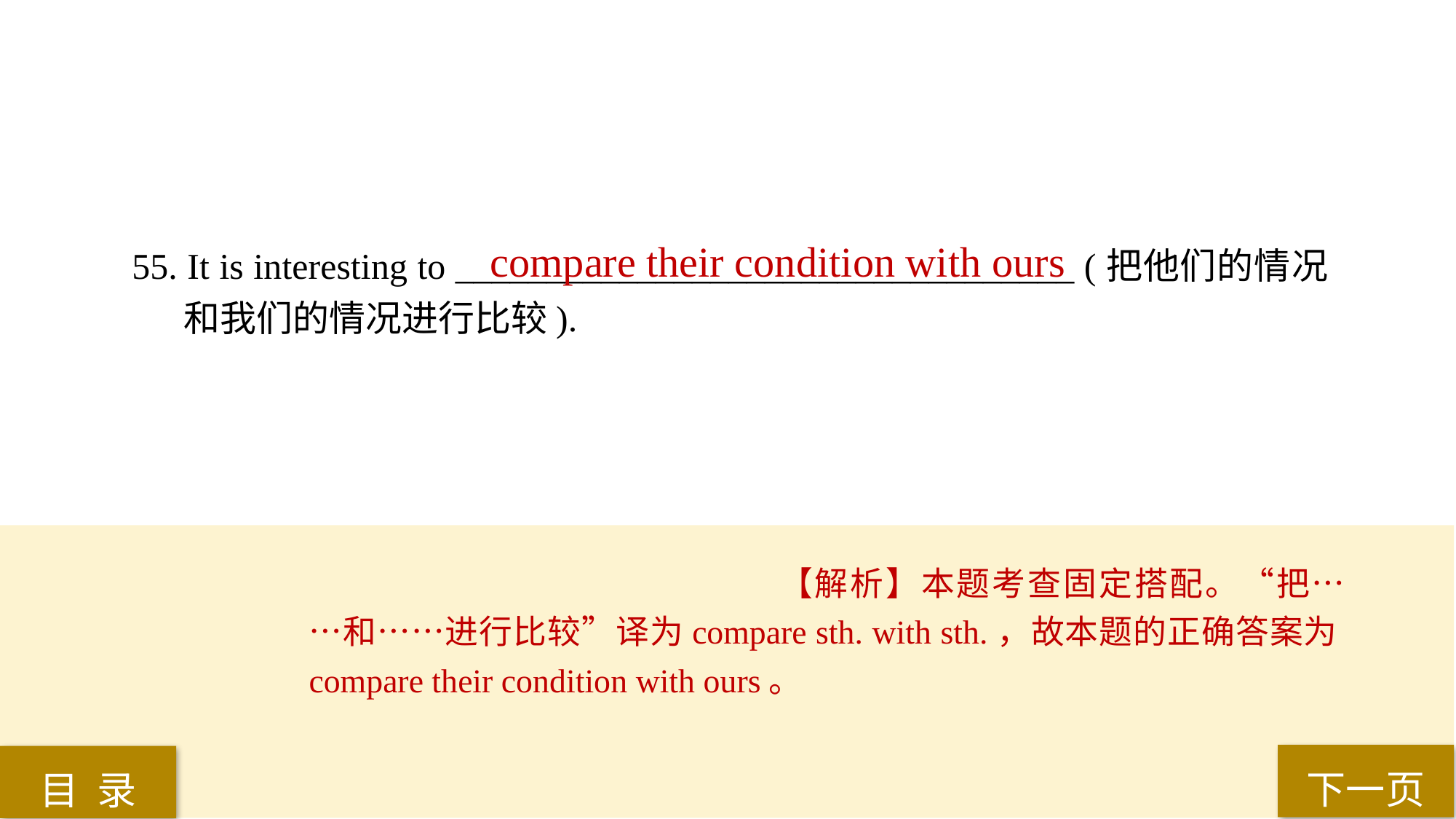

compare their condition with ours
55. It is interesting to __________________________________ (把他们的情况和我们的情况进行比较).
【解析】本题考查固定搭配。“把……和……进行比较”译为compare sth. with sth.，故本题的正确答案为compare their condition with ours。